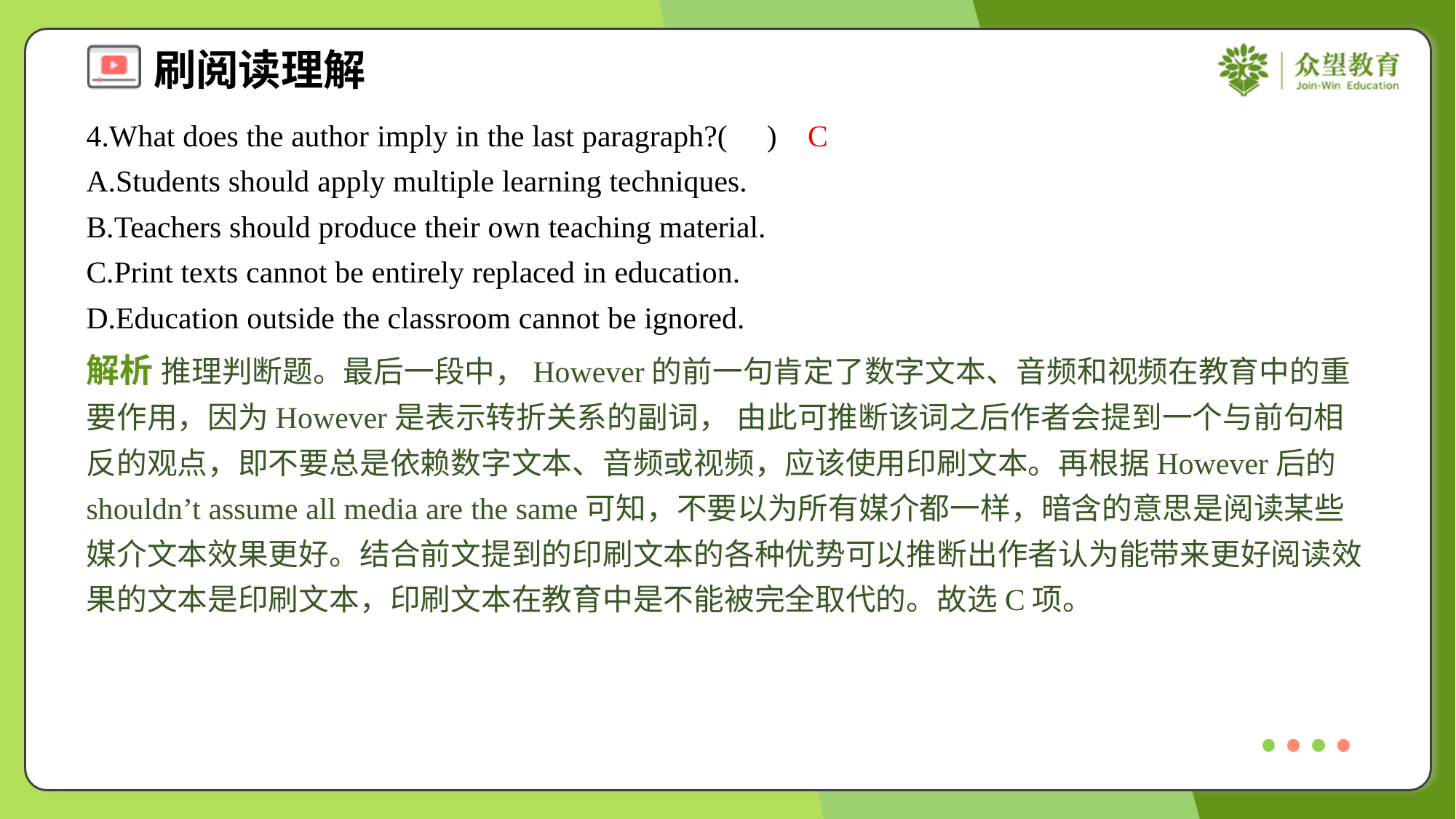

4.What does the author imply in the last paragraph?(     )
C
A.Students should apply multiple learning techniques.
B.Teachers should produce their own teaching material.
C.Print texts cannot be entirely replaced in education.
D.Education outside the classroom cannot be ignored.
解析 推理判断题。最后一段中，However的前一句肯定了数字文本、音频和视频在教育中的重要作用，因为However是表示转折关系的副词， 由此可推断该词之后作者会提到一个与前句相反的观点，即不要总是依赖数字文本、音频或视频，应该使用印刷文本。再根据However后的 shouldn’t assume all media are the same可知，不要以为所有媒介都一样，暗含的意思是阅读某些媒介文本效果更好。结合前文提到的印刷文本的各种优势可以推断出作者认为能带来更好阅读效果的文本是印刷文本，印刷文本在教育中是不能被完全取代的。故选C项。